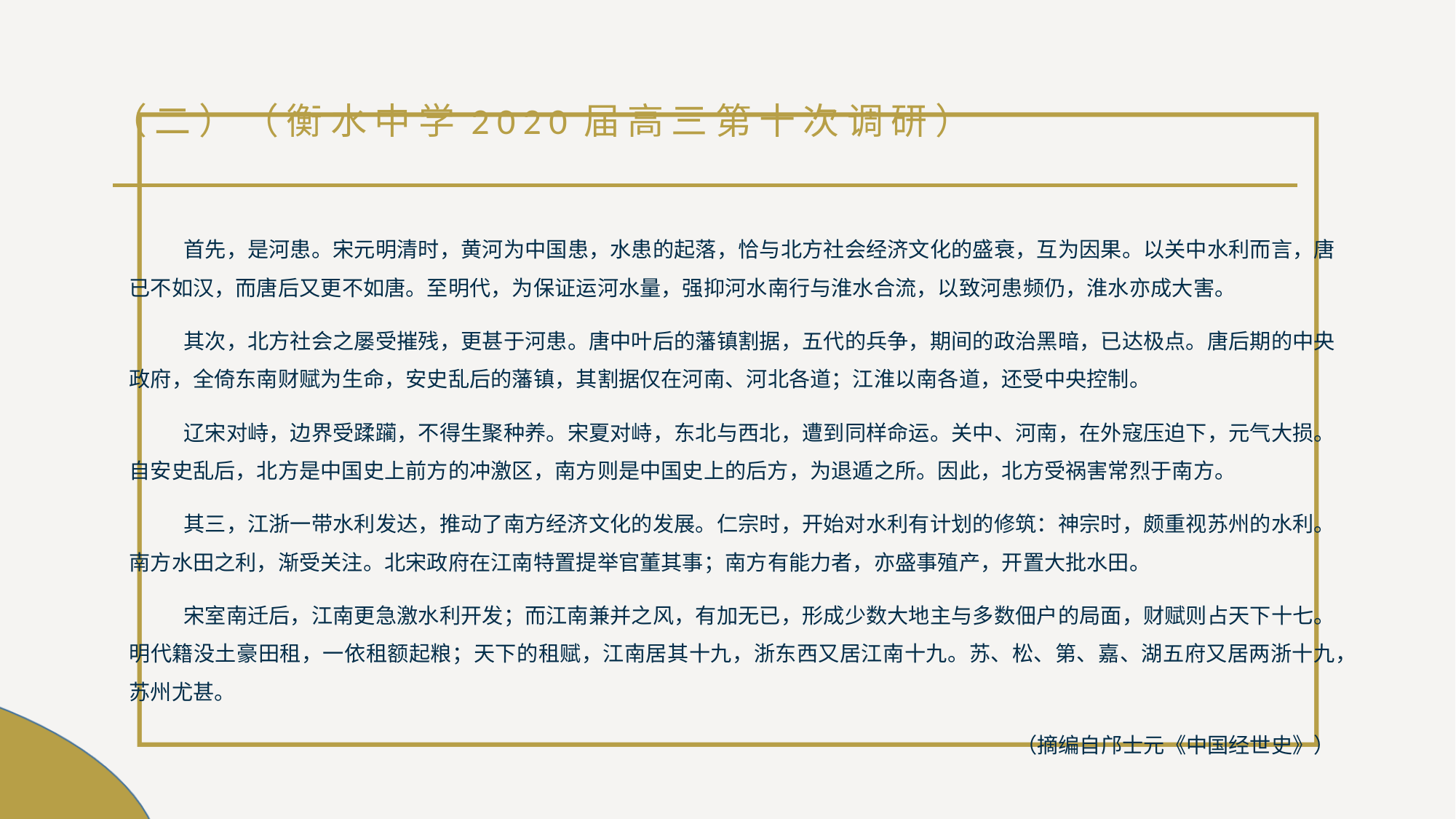

# （二）（衡水中学2020届高三第十次调研）
首先，是河患。宋元明清时，黄河为中国患，水患的起落，恰与北方社会经济文化的盛衰，互为因果。以关中水利而言，唐已不如汉，而唐后又更不如唐。至明代，为保证运河水量，强抑河水南行与淮水合流，以致河患频仍，淮水亦成大害。
其次，北方社会之屡受摧残，更甚于河患。唐中叶后的藩镇割据，五代的兵争，期间的政治黑暗，已达极点。唐后期的中央政府，全倚东南财赋为生命，安史乱后的藩镇，其割据仅在河南、河北各道；江淮以南各道，还受中央控制。
辽宋对峙，边界受蹂躏，不得生聚种养。宋夏对峙，东北与西北，遭到同样命运。关中、河南，在外寇压迫下，元气大损。自安史乱后，北方是中国史上前方的冲激区，南方则是中国史上的后方，为退遁之所。因此，北方受祸害常烈于南方。
其三，江浙一带水利发达，推动了南方经济文化的发展。仁宗时，开始对水利有计划的修筑：神宗时，颇重视苏州的水利。南方水田之利，渐受关注。北宋政府在江南特置提举官董其事；南方有能力者，亦盛事殖产，开置大批水田。
宋室南迁后，江南更急激水利开发；而江南兼并之风，有加无已，形成少数大地主与多数佃户的局面，财赋则占天下十七。明代籍没土豪田租，一依租额起粮；天下的租赋，江南居其十九，浙东西又居江南十九。苏、松、第、嘉、湖五府又居两浙十九，苏州尤甚。
（摘编自邝士元《中国经世史》）